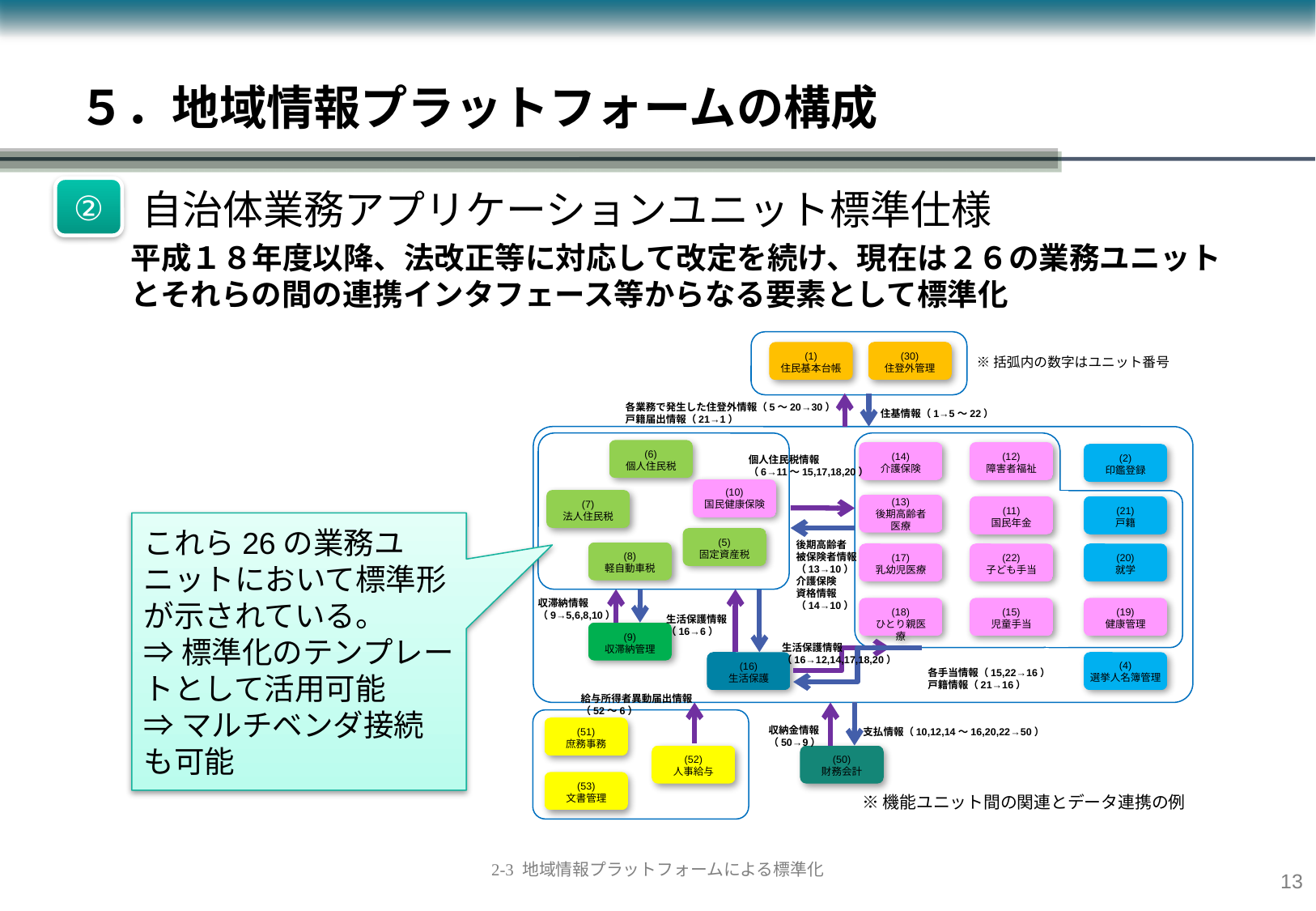

５．地域情報プラットフォームの構成
②
 自治体業務アプリケーションユニット標準仕様
平成１８年度以降、法改正等に対応して改定を続け、現在は２６の業務ユニットとそれらの間の連携インタフェース等からなる要素として標準化

(30)
住登外管理
(1)
住民基本台帳

(6)
個人住民税
(10)
国民健康保険
(7)
法人住民税
(5)
固定資産税
(8)
軽自動車税

(14)
介護保険
(12)
障害者福祉
(2)
印鑑登録

(13)
後期高齢者医療
(11)
国民年金
(21)
戸籍
(17)
乳幼児医療
(22)
子ども手当
(20)
就学
(18)
ひとり親医療
(15)
児童手当
(19)
健康管理
(4)
選挙人名簿管理
(9)
収滞納管理
(16)
生活保護

(51)
庶務事務
(52)
人事給与
(50)
財務会計
(53)
文書管理
※括弧内の数字はユニット番号
各業務で発生した住登外情報（5～20→30）
戸籍届出情報（21→1）
住基情報（1→5～22）
個人住民税情報
（6→11～15,17,18,20）
後期高齢者
被保険者情報
（13→10）
介護保険
資格情報
（14→10）
収滞納情報
（9→5,6,8,10）
生活保護情報
（16→6）
生活保護情報
（16→12,14,17,18,20）
各手当情報（15,22→16）
戸籍情報（21→16）
給与所得者異動届出情報
（52～6）
収納金情報
（50→9）
支払情報（10,12,14～16,20,22→50）
※機能ユニット間の関連とデータ連携の例
これら26の業務ユニットにおいて標準形が示されている。
⇒標準化のテンプレートとして活用可能
⇒マルチベンダ接続も可能
13
2-3 地域情報プラットフォームによる標準化